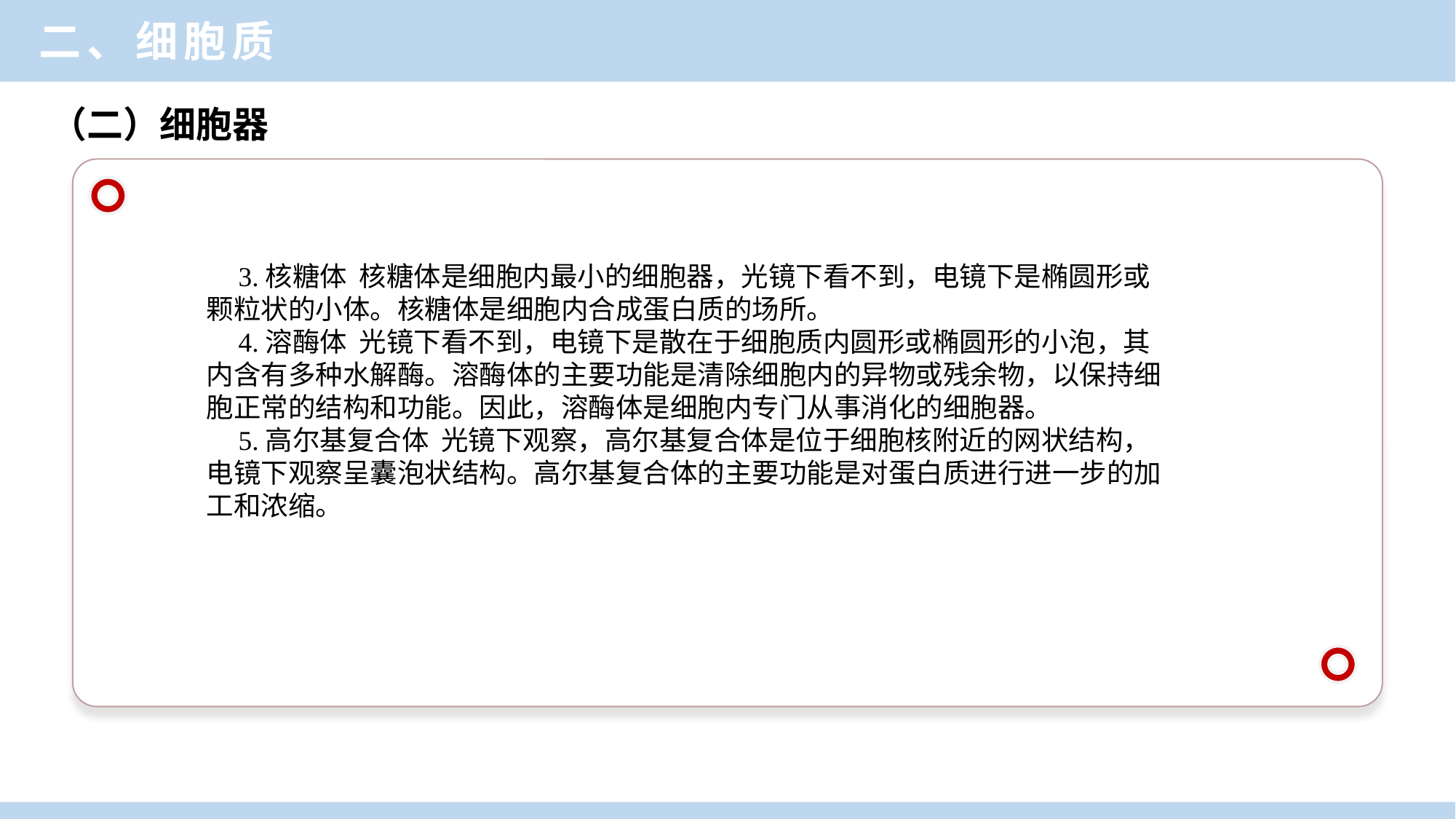

二、细胞质
（二）细胞器

3.核糖体  核糖体是细胞内最小的细胞器，光镜下看不到，电镜下是椭圆形或颗粒状的小体。核糖体是细胞内合成蛋白质的场所。
4.溶酶体  光镜下看不到，电镜下是散在于细胞质内圆形或椭圆形的小泡，其内含有多种水解酶。溶酶体的主要功能是清除细胞内的异物或残余物，以保持细胞正常的结构和功能。因此，溶酶体是细胞内专门从事消化的细胞器。
5.高尔基复合体  光镜下观察，高尔基复合体是位于细胞核附近的网状结构，电镜下观察呈囊泡状结构。高尔基复合体的主要功能是对蛋白质进行进一步的加工和浓缩。